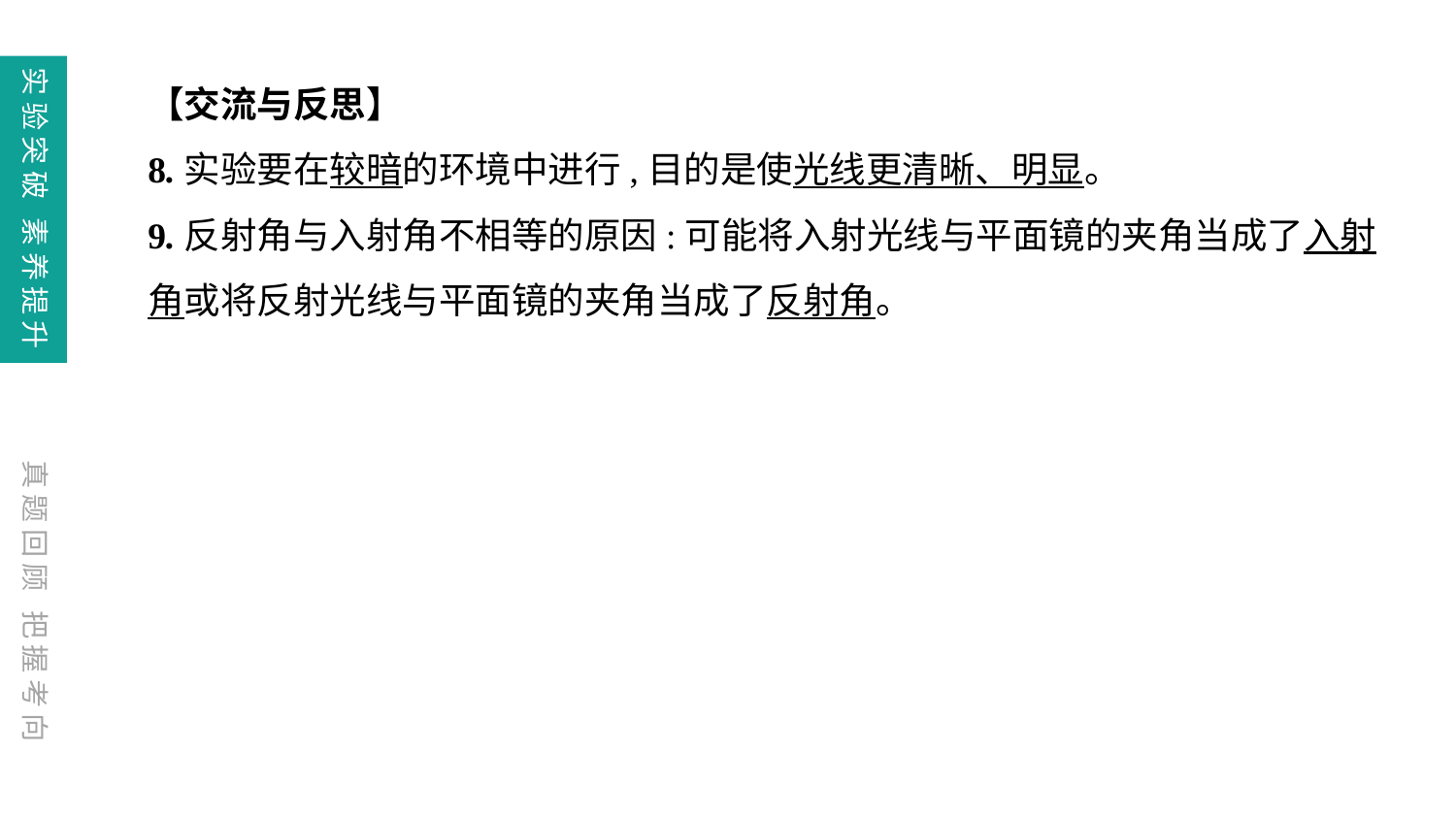

【交流与反思】
8.实验要在较暗的环境中进行,目的是使光线更清晰、明显。
9.反射角与入射角不相等的原因:可能将入射光线与平面镜的夹角当成了入射角或将反射光线与平面镜的夹角当成了反射角。